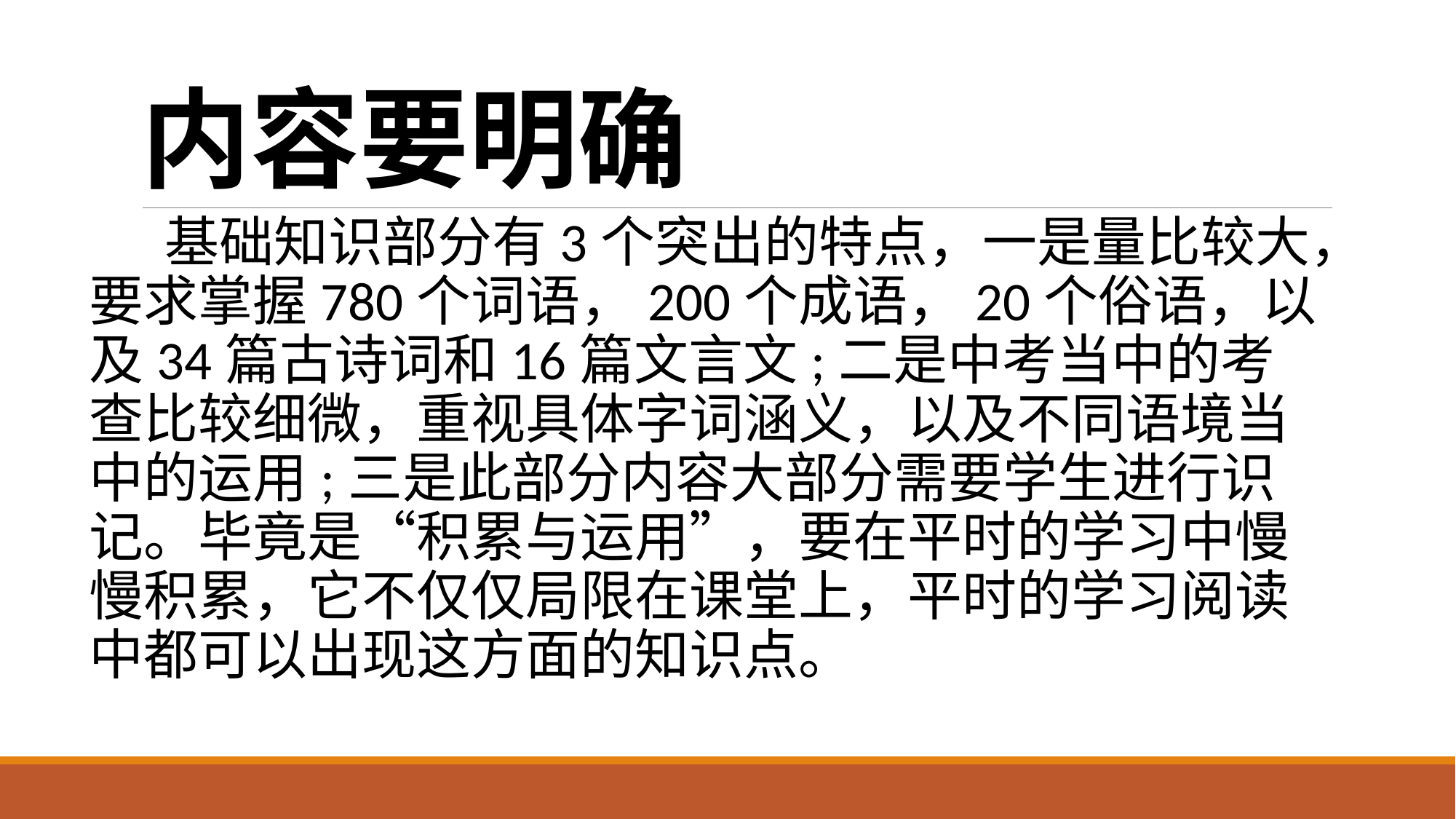

内容要明确
     基础知识部分有3个突出的特点，一是量比较大，要求掌握780个词语，200个成语，20个俗语，以及34篇古诗词和16篇文言文;二是中考当中的考查比较细微，重视具体字词涵义，以及不同语境当中的运用;三是此部分内容大部分需要学生进行识记。毕竟是“积累与运用”，要在平时的学习中慢慢积累，它不仅仅局限在课堂上，平时的学习阅读中都可以出现这方面的知识点。